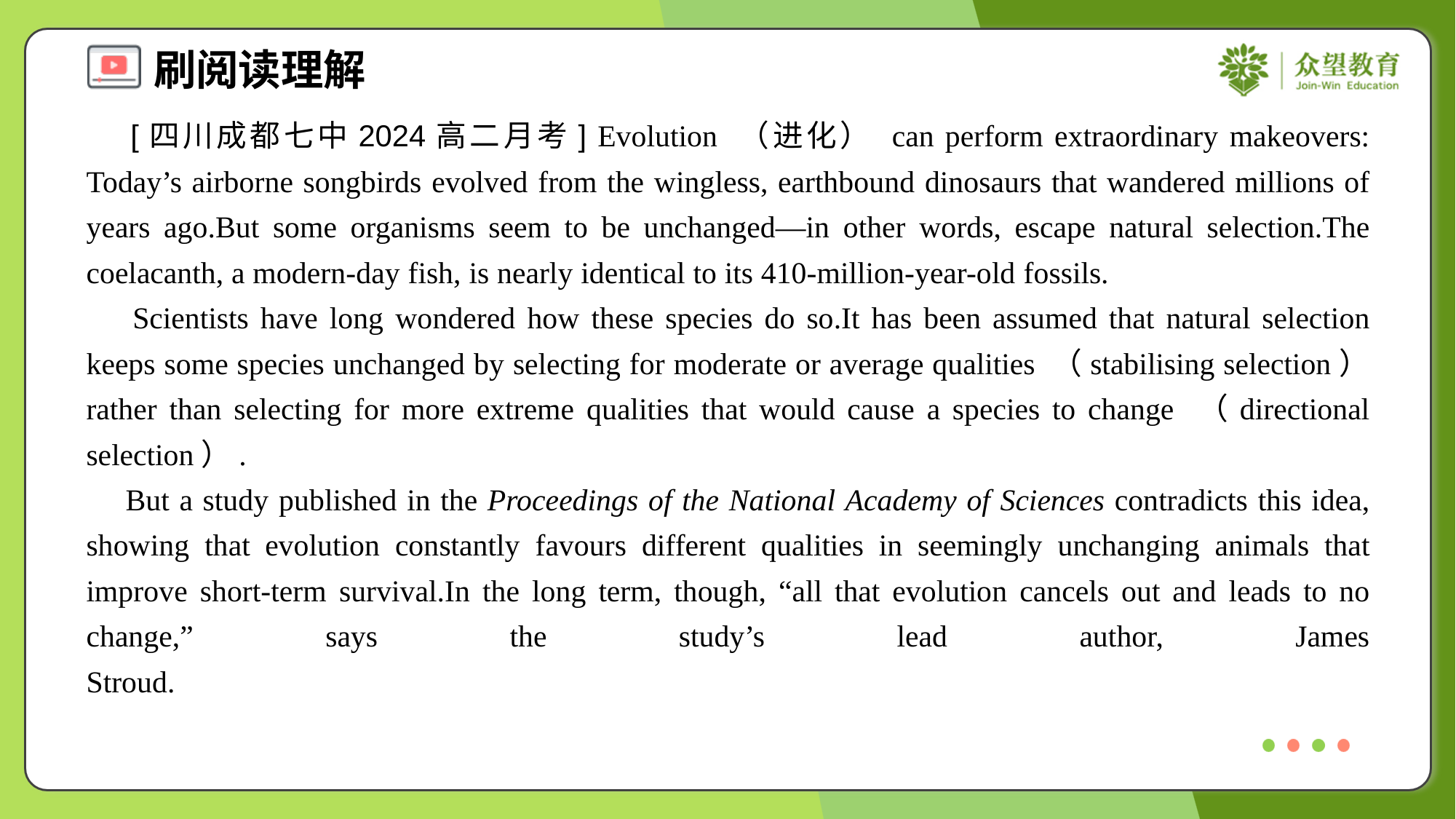

[四川成都七中2024高二月考] Evolution （进化） can perform extraordinary makeovers: Today’s airborne songbirds evolved from the wingless, earthbound dinosaurs that wandered millions of years ago.But some organisms seem to be unchanged—in other words, escape natural selection.The coelacanth, a modern-day fish, is nearly identical to its 410-million-year-old fossils.
    Scientists have long wondered how these species do so.It has been assumed that natural selection keeps some species unchanged by selecting for moderate or average qualities （stabilising selection） rather than selecting for more extreme qualities that would cause a species to change （directional selection）.
    But a study published in the Proceedings of the National Academy of Sciences contradicts this idea, showing that evolution constantly favours different qualities in seemingly unchanging animals that improve short-term survival.In the long term, though, “all that evolution cancels out and leads to no change,” says the study’s lead author, James Stroud.#3